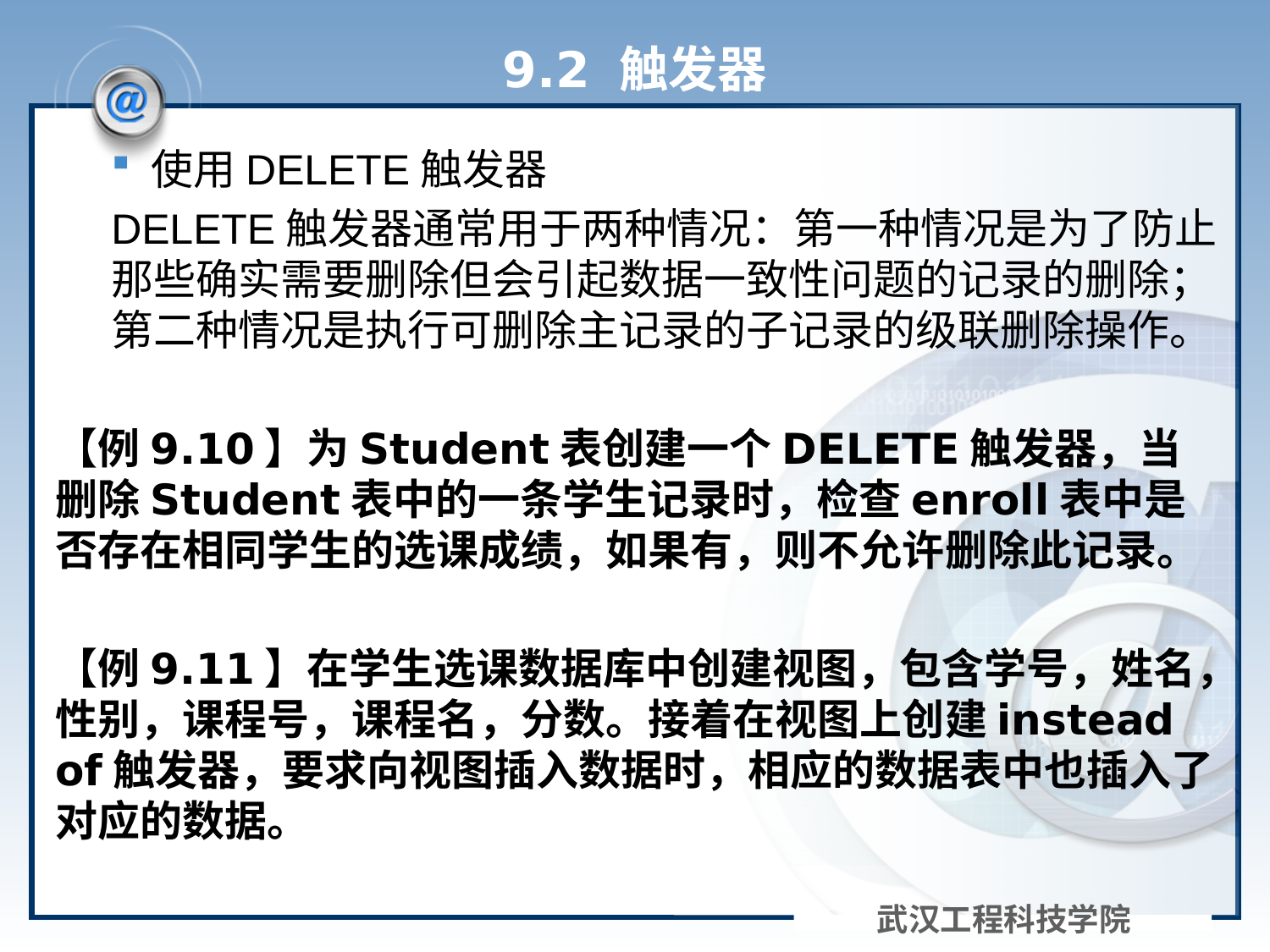

# 9.2 触发器
使用DELETE触发器
DELETE触发器通常用于两种情况：第一种情况是为了防止那些确实需要删除但会引起数据一致性问题的记录的删除；第二种情况是执行可删除主记录的子记录的级联删除操作。

【例9.10】为Student表创建一个DELETE触发器，当删除Student表中的一条学生记录时，检查enroll表中是否存在相同学生的选课成绩，如果有，则不允许删除此记录。

【例9.11】在学生选课数据库中创建视图，包含学号，姓名，性别，课程号，课程名，分数。接着在视图上创建instead of触发器，要求向视图插入数据时，相应的数据表中也插入了对应的数据。

武汉工程科技学院